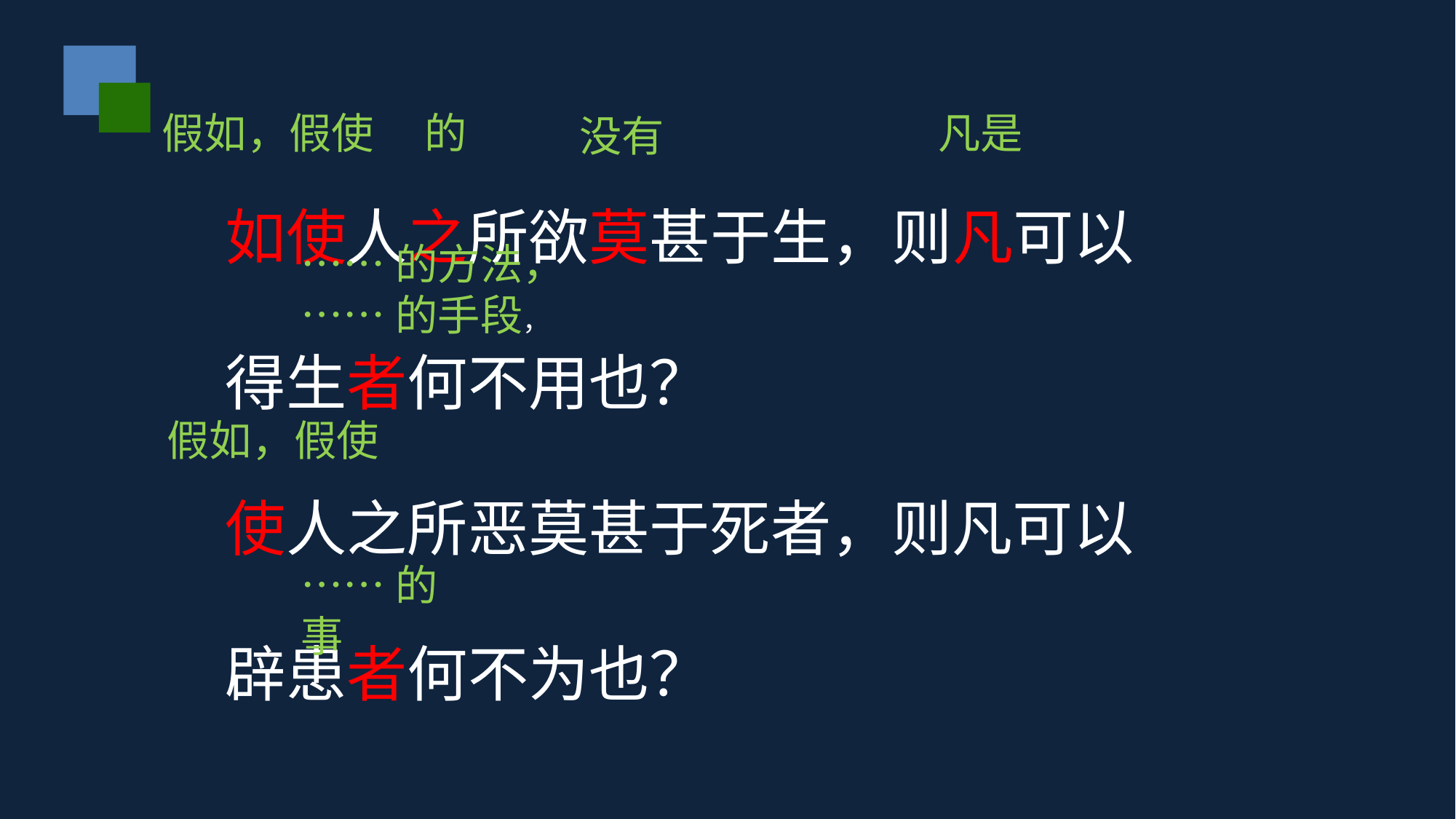

假如，假使
的
凡是
没有
如使人之所欲莫甚于生，则凡可以得生者何不用也？
使人之所恶莫甚于死者，则凡可以辟患者何不为也？
……的方法，
……的手段，
假如，假使
……的事